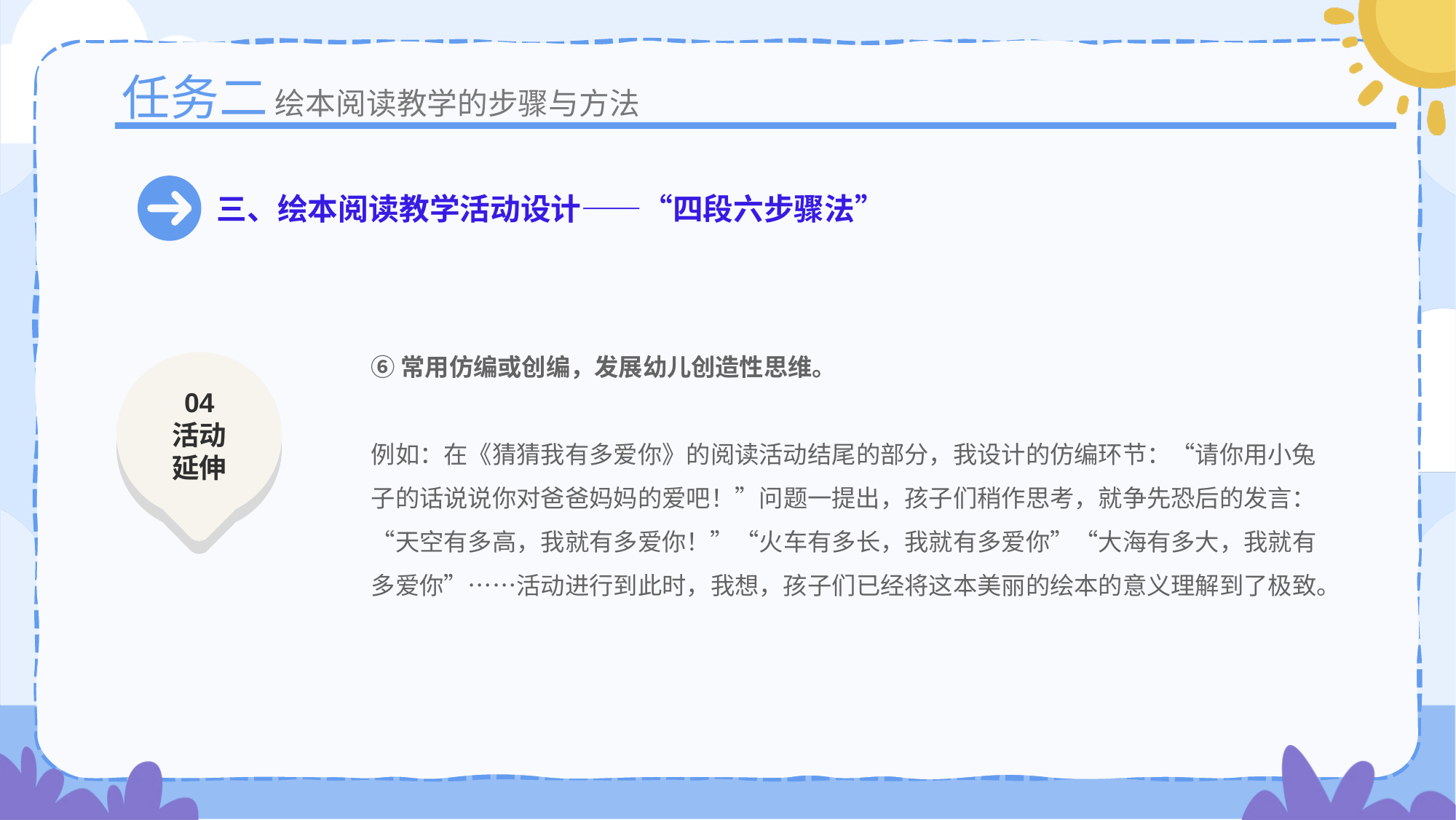

任务二
绘本阅读教学的步骤与方法

三、绘本阅读教学活动设计——“四段六步骤法”

⑥常用仿编或创编，发展幼儿创造性思维。

例如：在《猜猜我有多爱你》的阅读活动结尾的部分，我设计的仿编环节：“请你用小兔子的话说说你对爸爸妈妈的爱吧！”问题一提出，孩子们稍作思考，就争先恐后的发言：“天空有多高，我就有多爱你！”“火车有多长，我就有多爱你”“大海有多大，我就有多爱你”……活动进行到此时，我想，孩子们已经将这本美丽的绘本的意义理解到了极致。

04
活动延伸